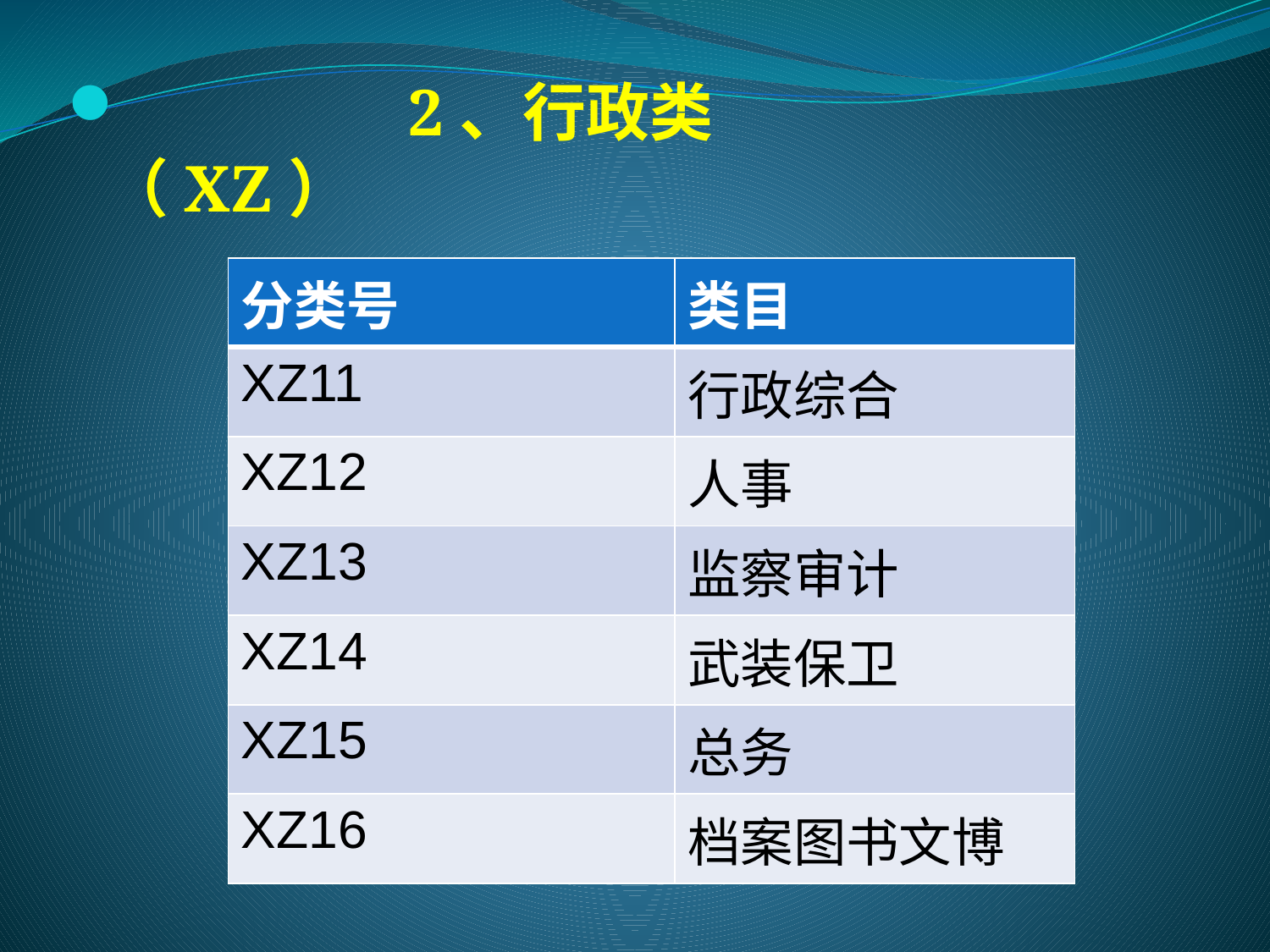

2、行政类（XZ）

| 分类号 | 类目 |
| --- | --- |
| XZ11 | 行政综合 |
| XZ12 | 人事 |
| XZ13 | 监察审计 |
| XZ14 | 武装保卫 |
| XZ15 | 总务 |
| XZ16 | 档案图书文博 |